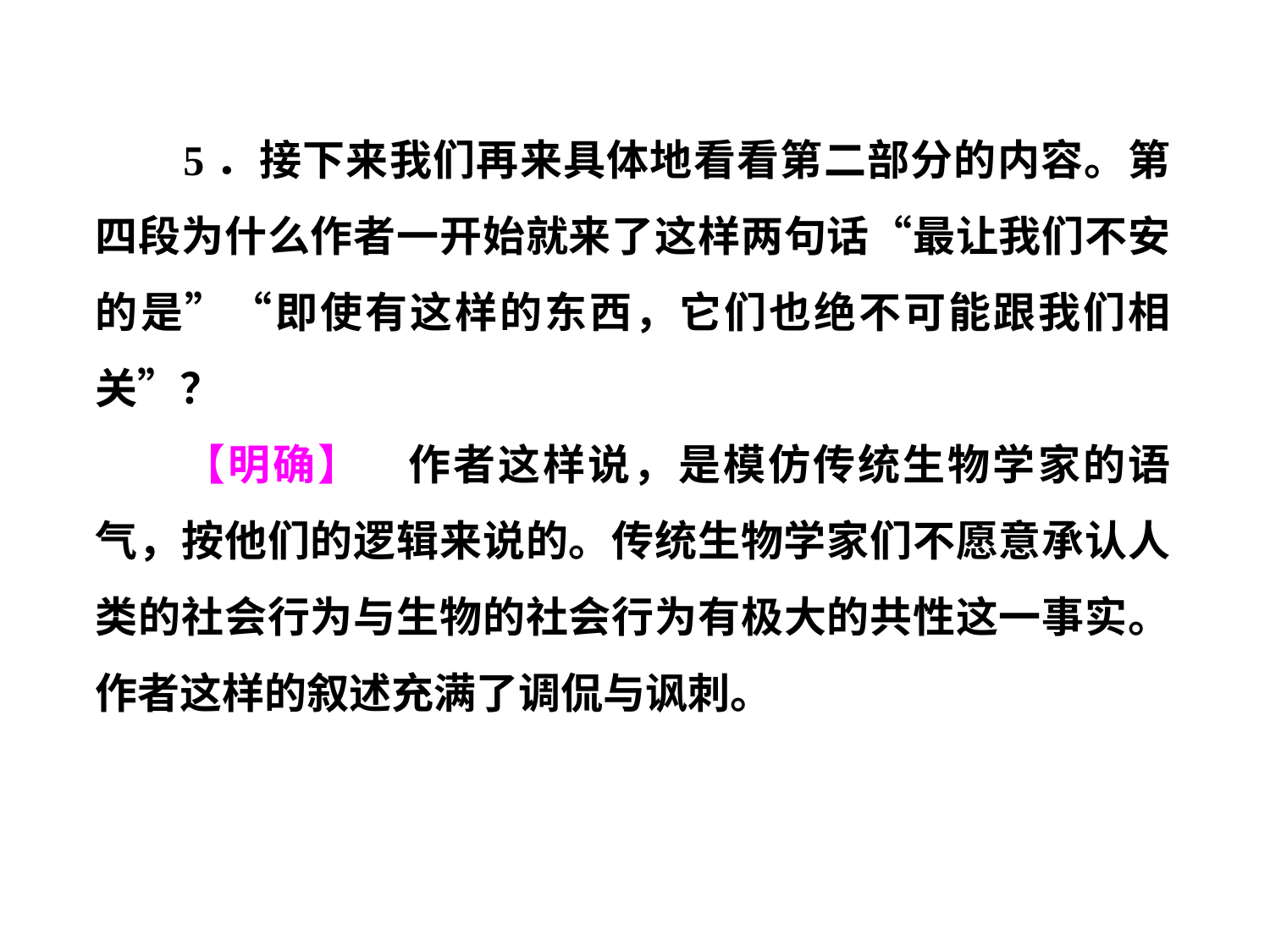

5．接下来我们再来具体地看看第二部分的内容。第四段为什么作者一开始就来了这样两句话“最让我们不安的是”“即使有这样的东西，它们也绝不可能跟我们相关”？
【明确】　作者这样说，是模仿传统生物学家的语气，按他们的逻辑来说的。传统生物学家们不愿意承认人类的社会行为与生物的社会行为有极大的共性这一事实。作者这样的叙述充满了调侃与讽刺。